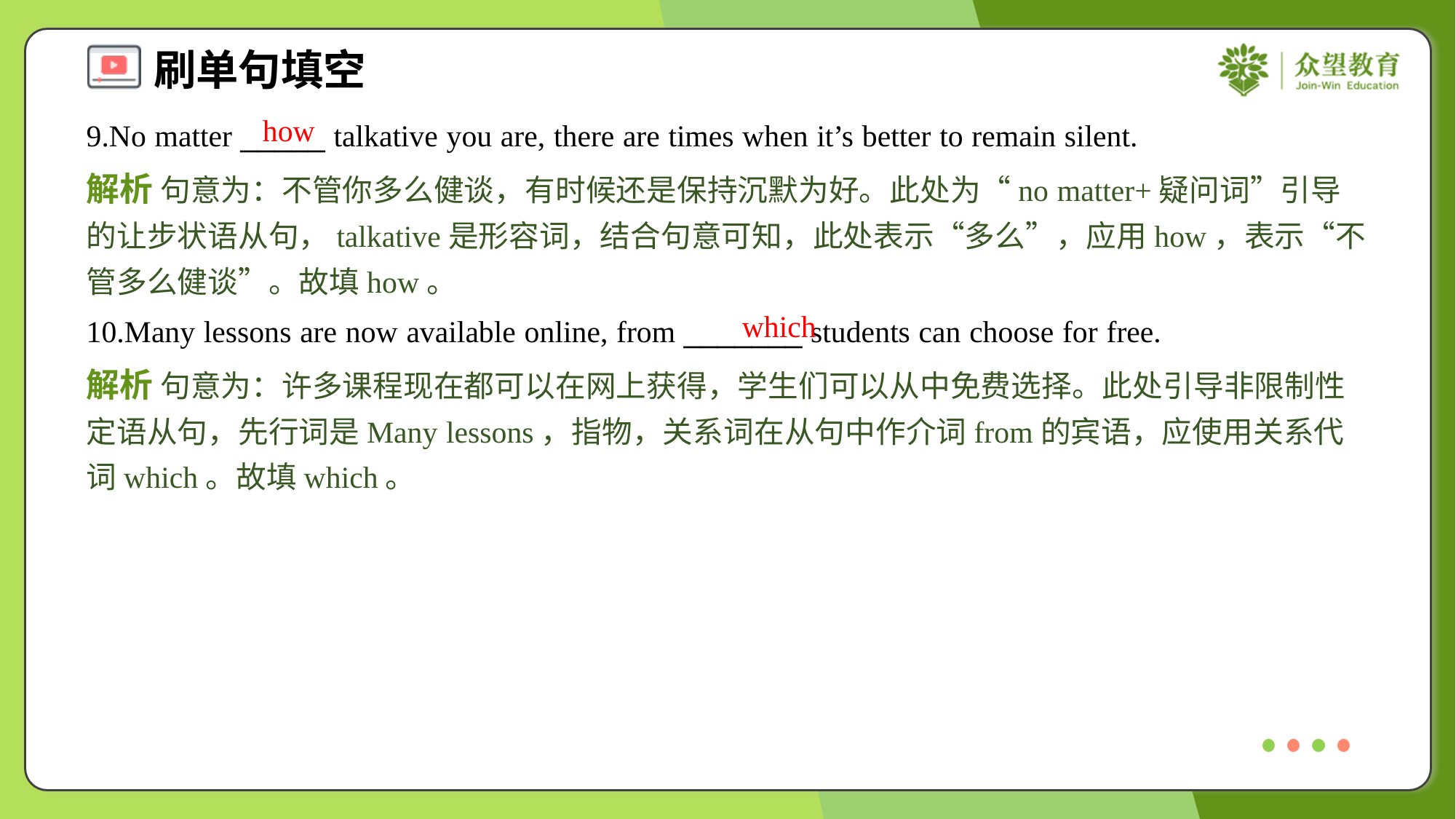

how
9.No matter _____ talkative you are, there are times when it’s better to remain silent.
解析 句意为：不管你多么健谈，有时候还是保持沉默为好。此处为“no matter+疑问词”引导的让步状语从句，talkative是形容词，结合句意可知，此处表示“多么”，应用how，表示“不管多么健谈”。故填how。
which
10.Many lessons are now available online, from _______ students can choose for free.
解析 句意为：许多课程现在都可以在网上获得，学生们可以从中免费选择。此处引导非限制性定语从句，先行词是Many lessons，指物，关系词在从句中作介词from的宾语，应使用关系代词which。故填which。